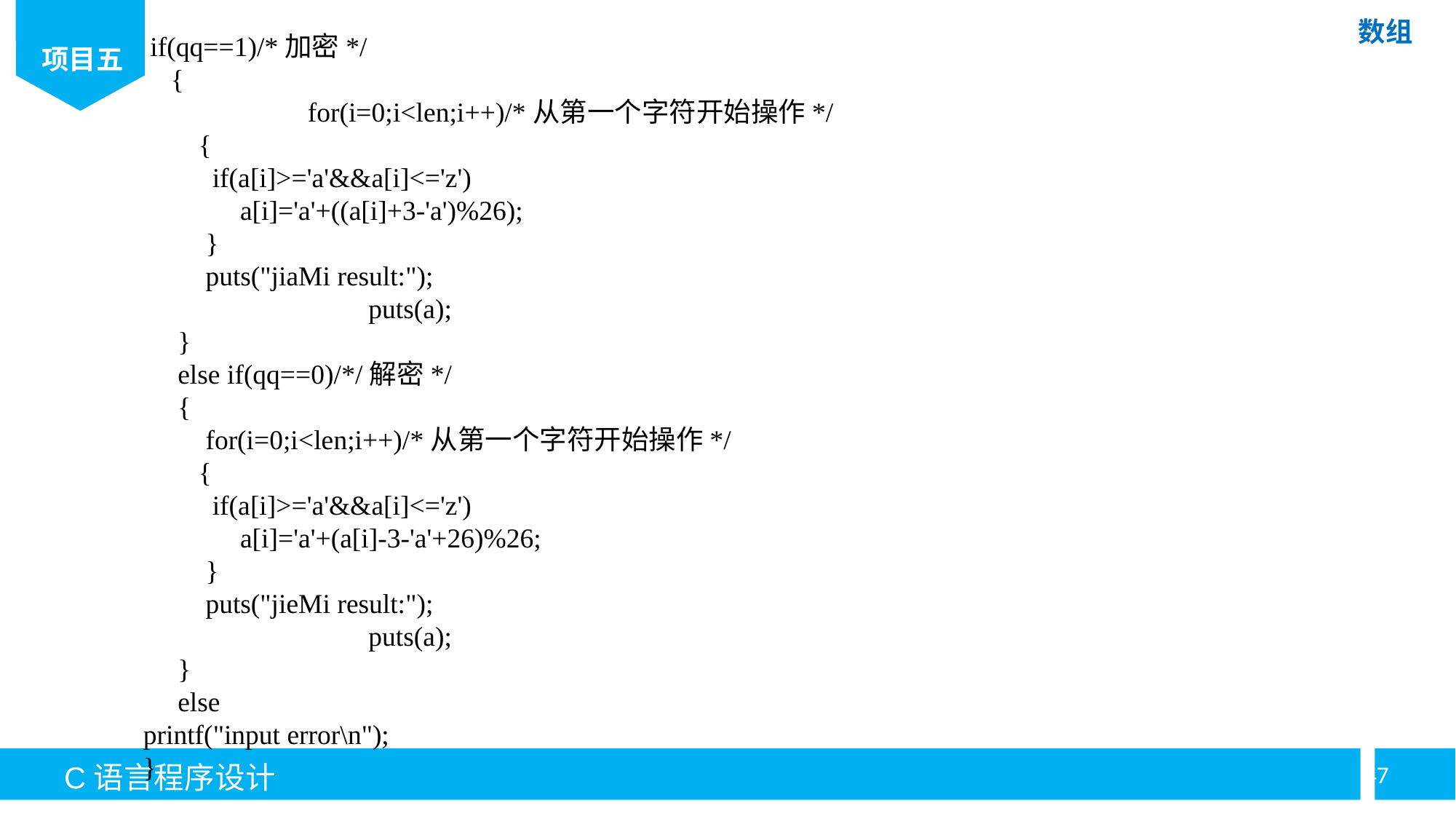

if(qq==1)/*加密*/
    {
	        for(i=0;i<len;i++)/*从第一个字符开始操作*/
        {
          if(a[i]>='a'&&a[i]<='z')
              a[i]='a'+((a[i]+3-'a')%26);
         }
         puts("jiaMi result:");
		 puts(a);
     }
     else if(qq==0)/*/解密*/
     {
         for(i=0;i<len;i++)/*从第一个字符开始操作*/
        {
          if(a[i]>='a'&&a[i]<='z')
              a[i]='a'+(a[i]-3-'a'+26)%26;
         }
         puts("jieMi result:");
		 puts(a);
     }
     else
printf("input error\n");
}